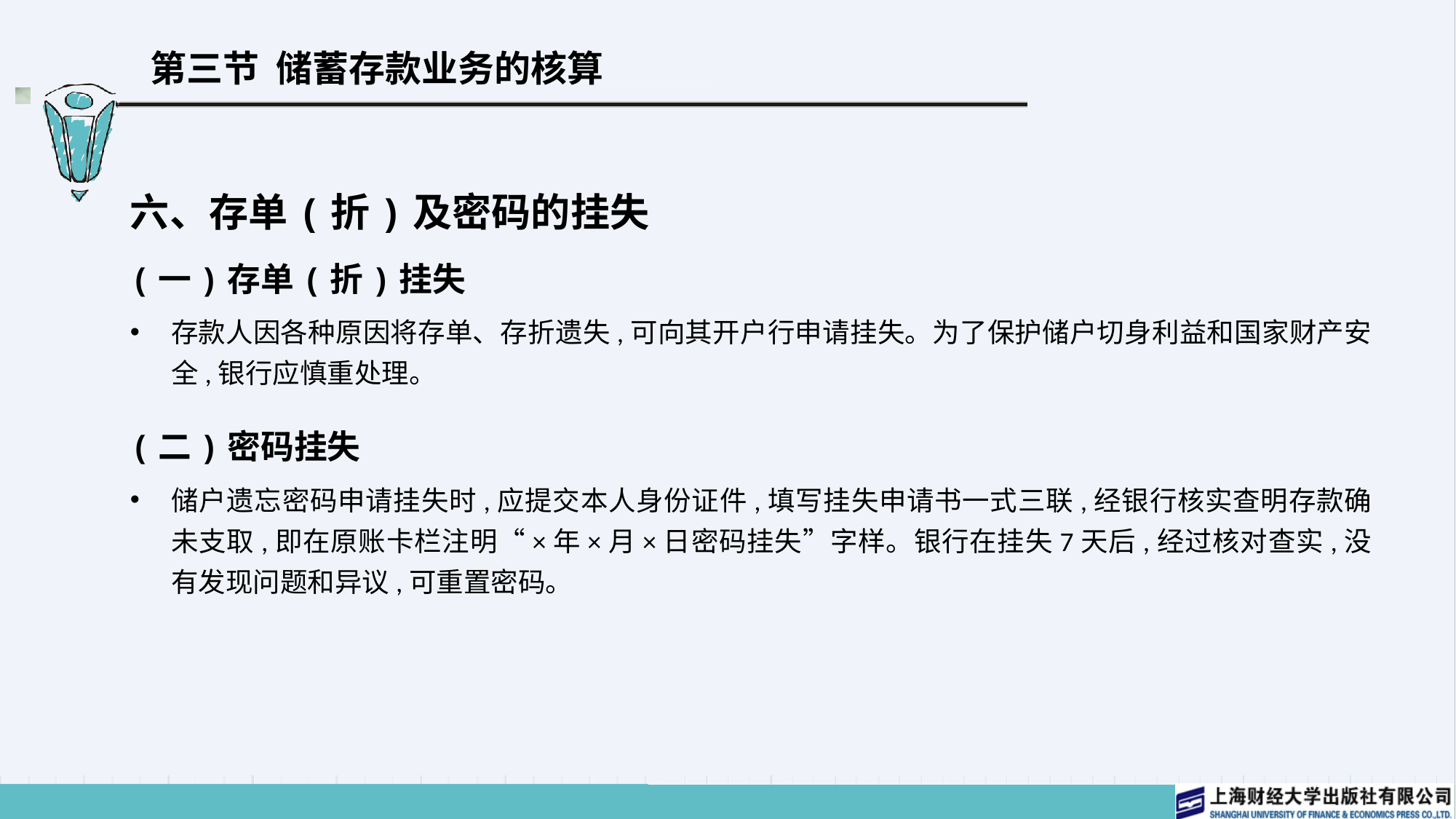

# 第三节  储蓄存款业务的核算
六、存单(折)及密码的挂失
(一)存单(折)挂失
存款人因各种原因将存单、存折遗失,可向其开户行申请挂失。为了保护储户切身利益和国家财产安全,银行应慎重处理。
(二)密码挂失
储户遗忘密码申请挂失时,应提交本人身份证件,填写挂失申请书一式三联,经银行核实查明存款确未支取,即在原账卡栏注明“×年×月×日密码挂失”字样。银行在挂失7天后,经过核对查实,没有发现问题和异议,可重置密码。